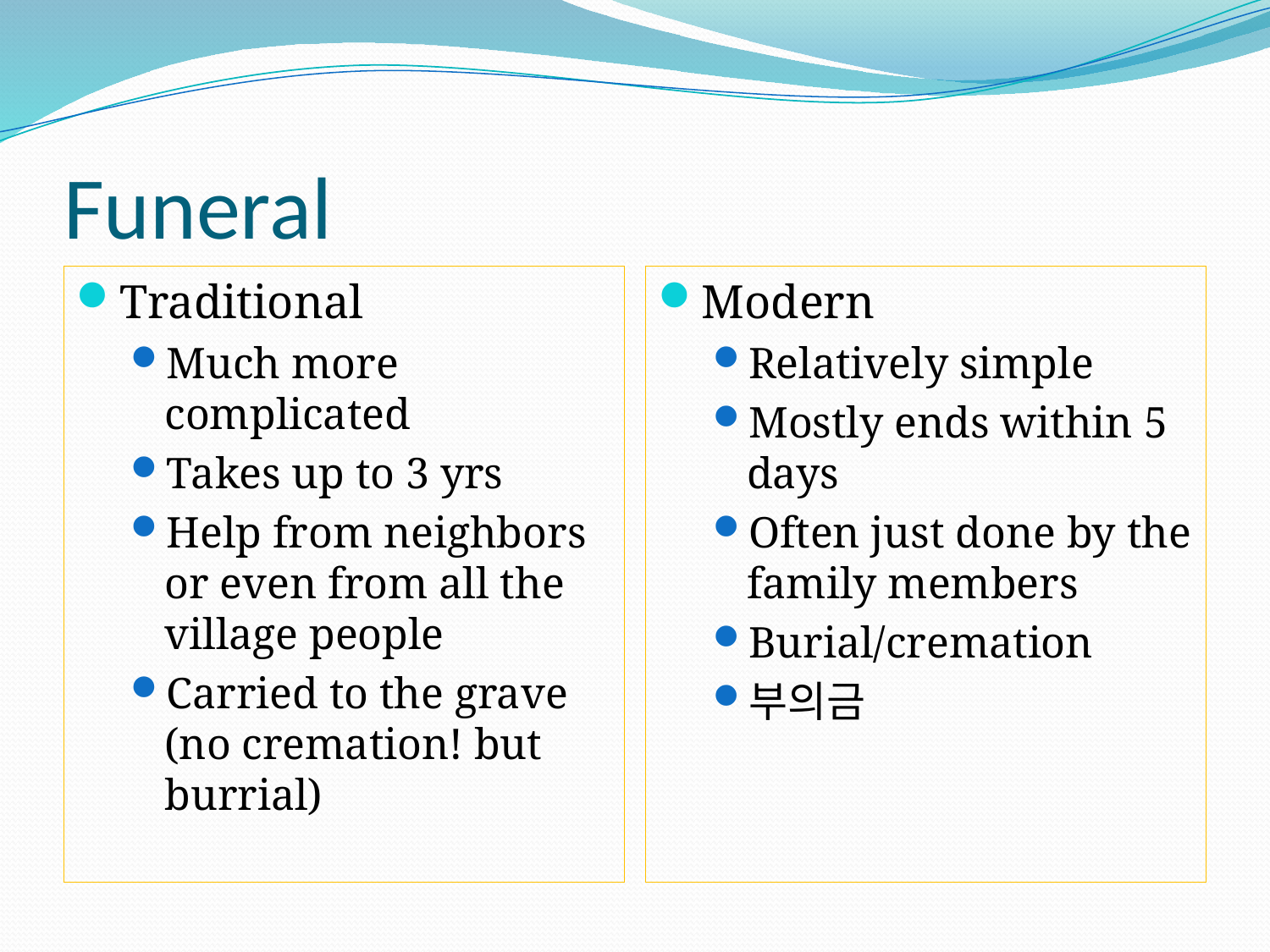

# Funeral
Traditional
Much more complicated
Takes up to 3 yrs
Help from neighbors or even from all the village people
Carried to the grave (no cremation! but burrial)
Modern
Relatively simple
Mostly ends within 5 days
Often just done by the family members
Burial/cremation
부의금